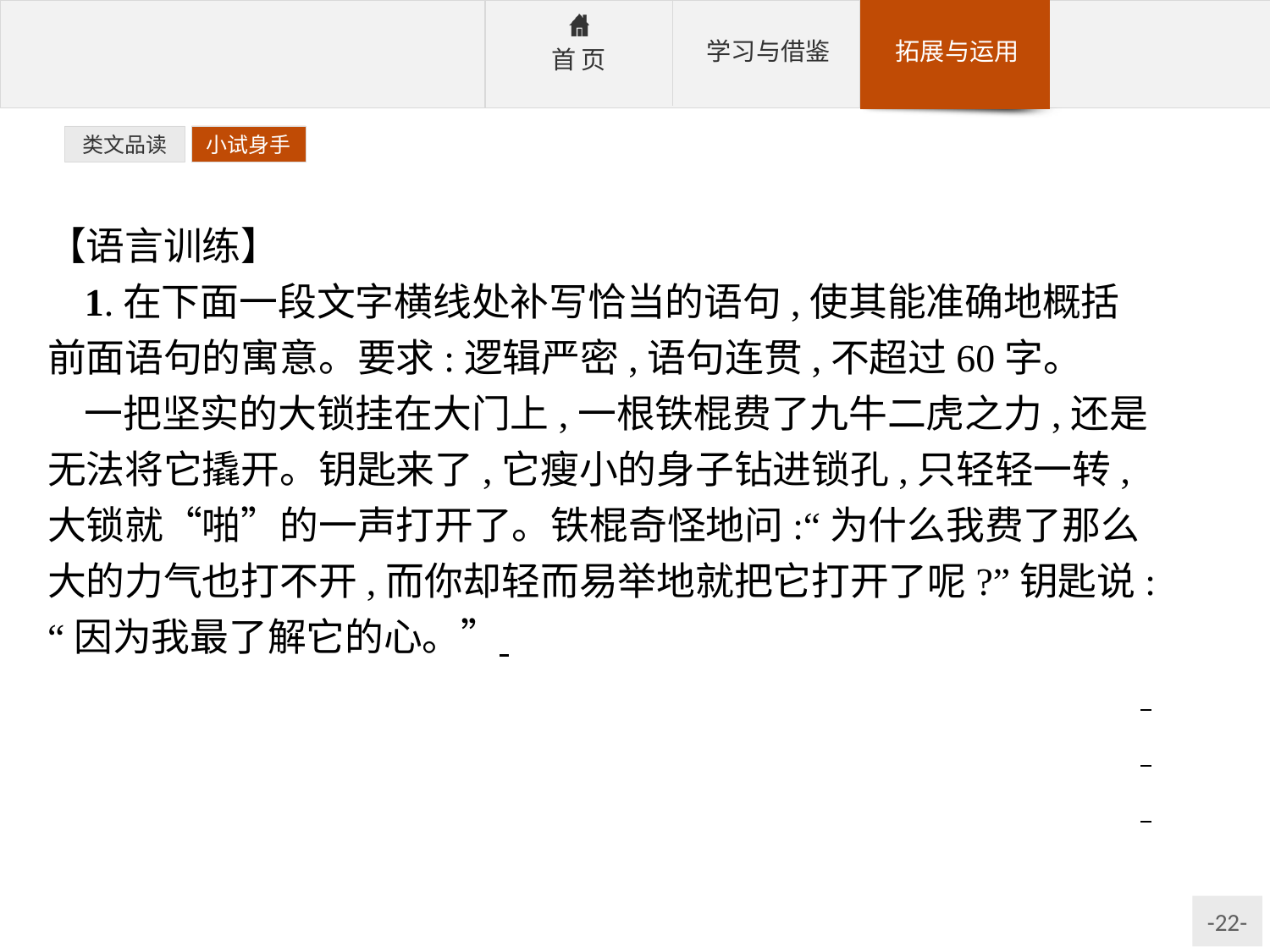

类文品读
小试身手
【语言训练】
1.在下面一段文字横线处补写恰当的语句,使其能准确地概括前面语句的寓意。要求:逻辑严密,语句连贯,不超过60字。
一把坚实的大锁挂在大门上,一根铁棍费了九牛二虎之力,还是无法将它撬开。钥匙来了,它瘦小的身子钻进锁孔,只轻轻一转,大锁就“啪”的一声打开了。铁棍奇怪地问:“为什么我费了那么大的力气也打不开,而你却轻而易举地就把它打开了呢?”钥匙说:“因为我最了解它的心。”